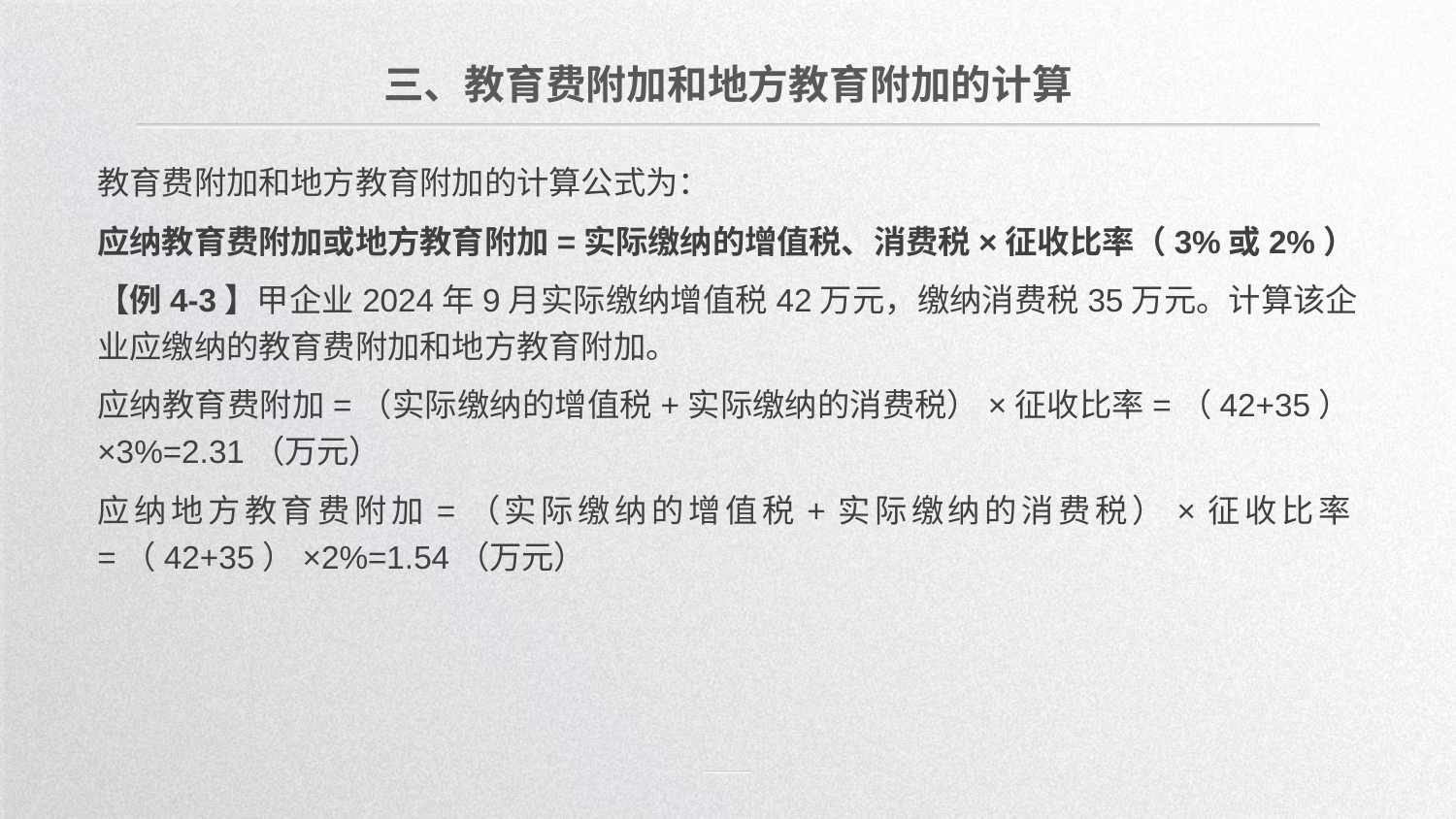

三、教育费附加和地方教育附加的计算
教育费附加和地方教育附加的计算公式为：
应纳教育费附加或地方教育附加=实际缴纳的增值税、消费税×征收比率（3%或2%）
【例4-3】甲企业2024年9月实际缴纳增值税42万元，缴纳消费税35万元。计算该企业应缴纳的教育费附加和地方教育附加。
应纳教育费附加=（实际缴纳的增值税+实际缴纳的消费税）×征收比率=（42+35）×3%=2.31（万元）
应纳地方教育费附加=（实际缴纳的增值税+实际缴纳的消费税）×征收比率=（42+35）×2%=1.54（万元）